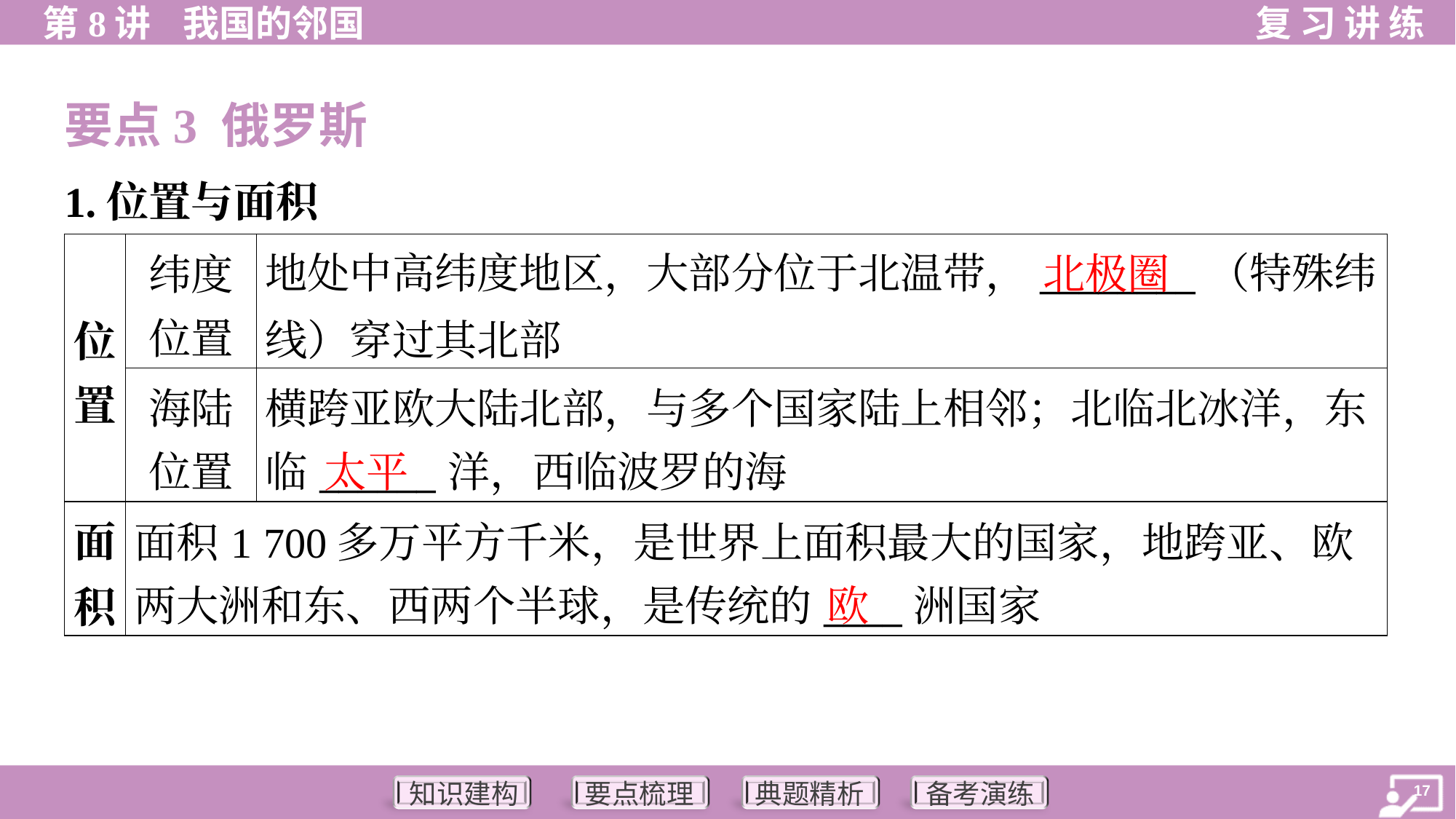

要点3 俄罗斯
1.位置与面积
| 位 置 | 纬度 位置 | 地处中高纬度地区，大部分位于北温带，\_\_\_\_\_\_\_\_（特殊纬线）穿过其北部 |
| --- | --- | --- |
|  | 海陆 位置 | 横跨亚欧大陆北部，与多个国家陆上相邻；北临北冰洋，东 临\_\_\_\_\_\_洋，西临波罗的海 |
| 面 积 | 面积1 700多万平方千米，是世界上面积最大的国家，地跨亚、欧 两大洲和东、西两个半球，是传统的\_\_\_\_洲国家 |  |
北极圈
太平
欧